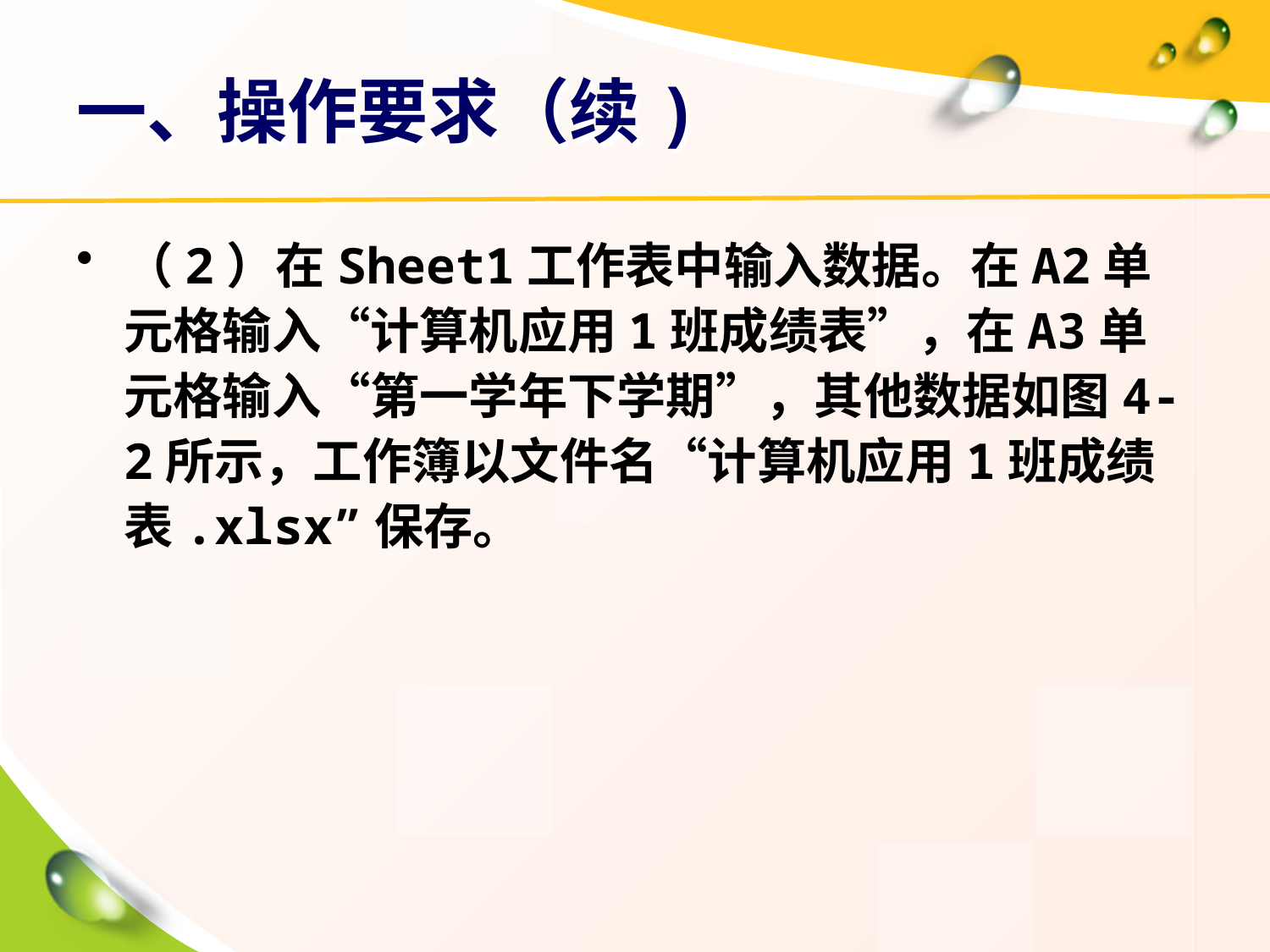

# 一、操作要求（续)
（2）在Sheet1工作表中输入数据。在A2单元格输入“计算机应用1班成绩表”，在A3单元格输入“第一学年下学期”，其他数据如图4-2所示，工作簿以文件名“计算机应用1班成绩表.xlsx”保存。